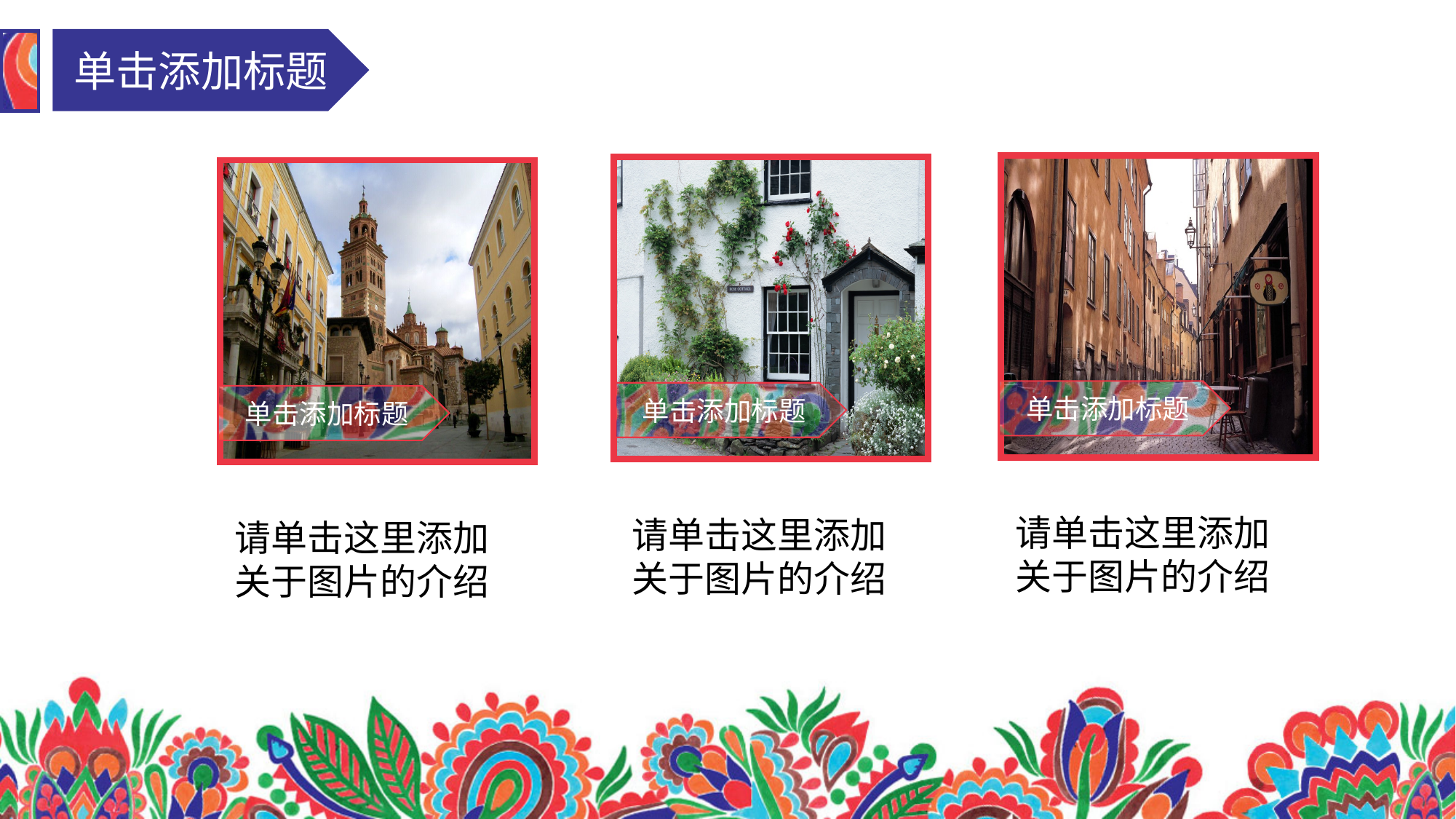

单击添加标题

单击添加标题
单击添加标题
单击添加标题
请单击这里添加关于图片的介绍
请单击这里添加关于图片的介绍
请单击这里添加关于图片的介绍